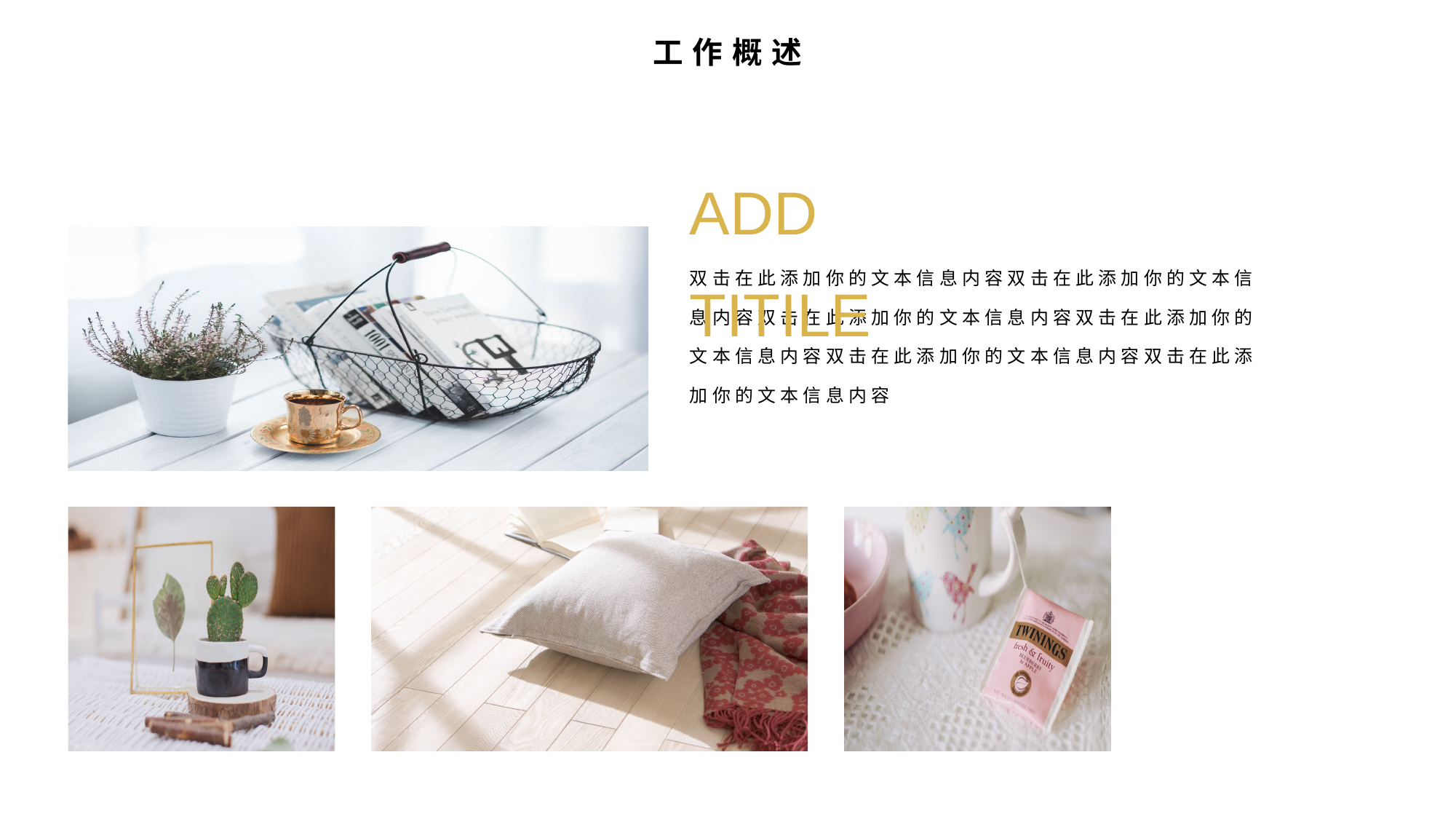

工作概述
ADD TITILE

双击在此添加你的文本信息内容双击在此添加你的文本信息内容双击在此添加你的文本信息内容双击在此添加你的文本信息内容双击在此添加你的文本信息内容双击在此添加你的文本信息内容